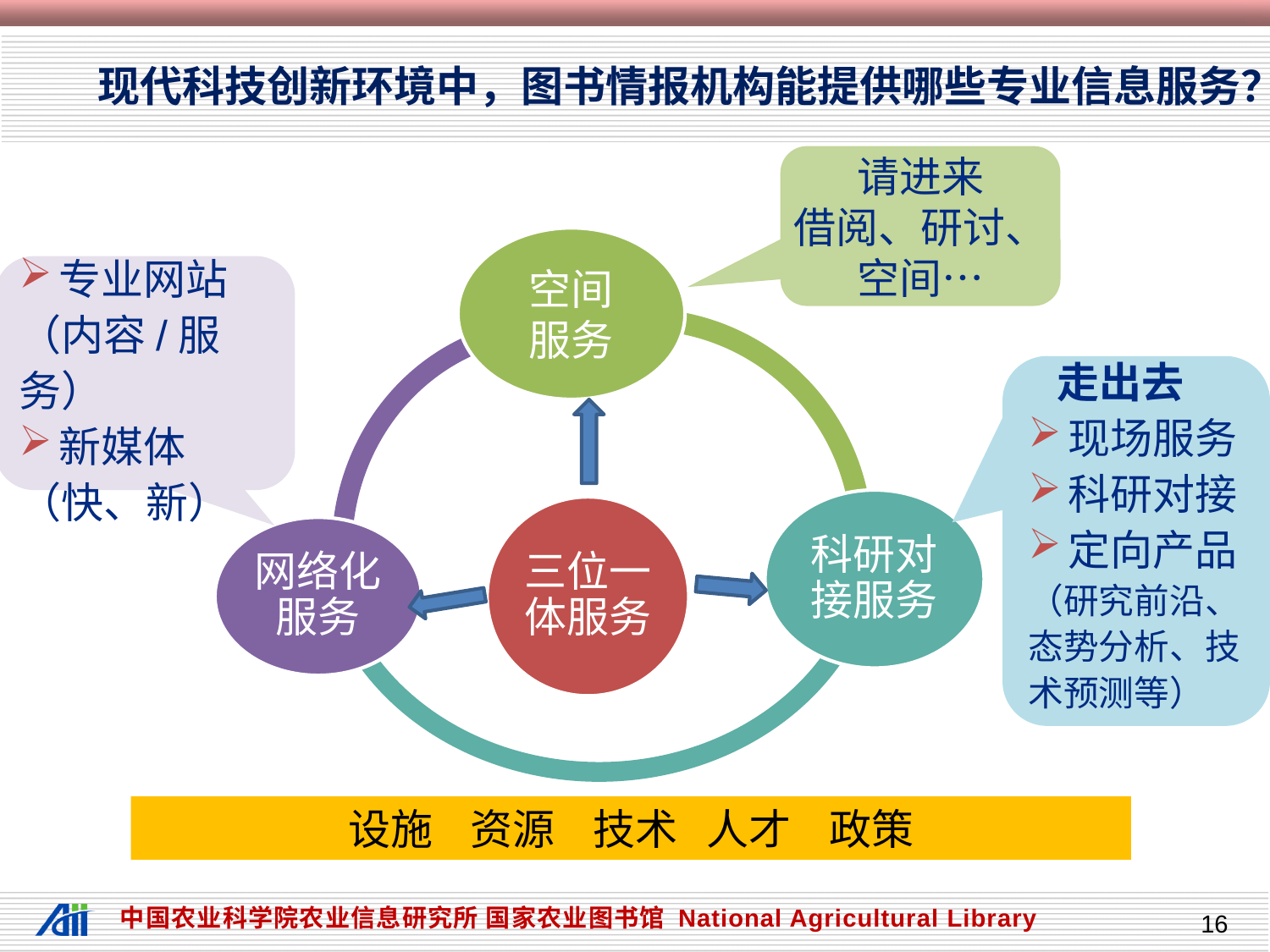

# 现代科技创新环境中，图书情报机构能提供哪些专业信息服务？
请进来
借阅、研讨、空间…
三位一体服务
空间
服务
科研对接服务
网络化服务
专业网站
（内容/服务）
新媒体
（快、新）
  走出去
现场服务
科研对接
定向产品
（研究前沿、态势分析、技术预测等）

设施    资源    技术   人才    政策
16